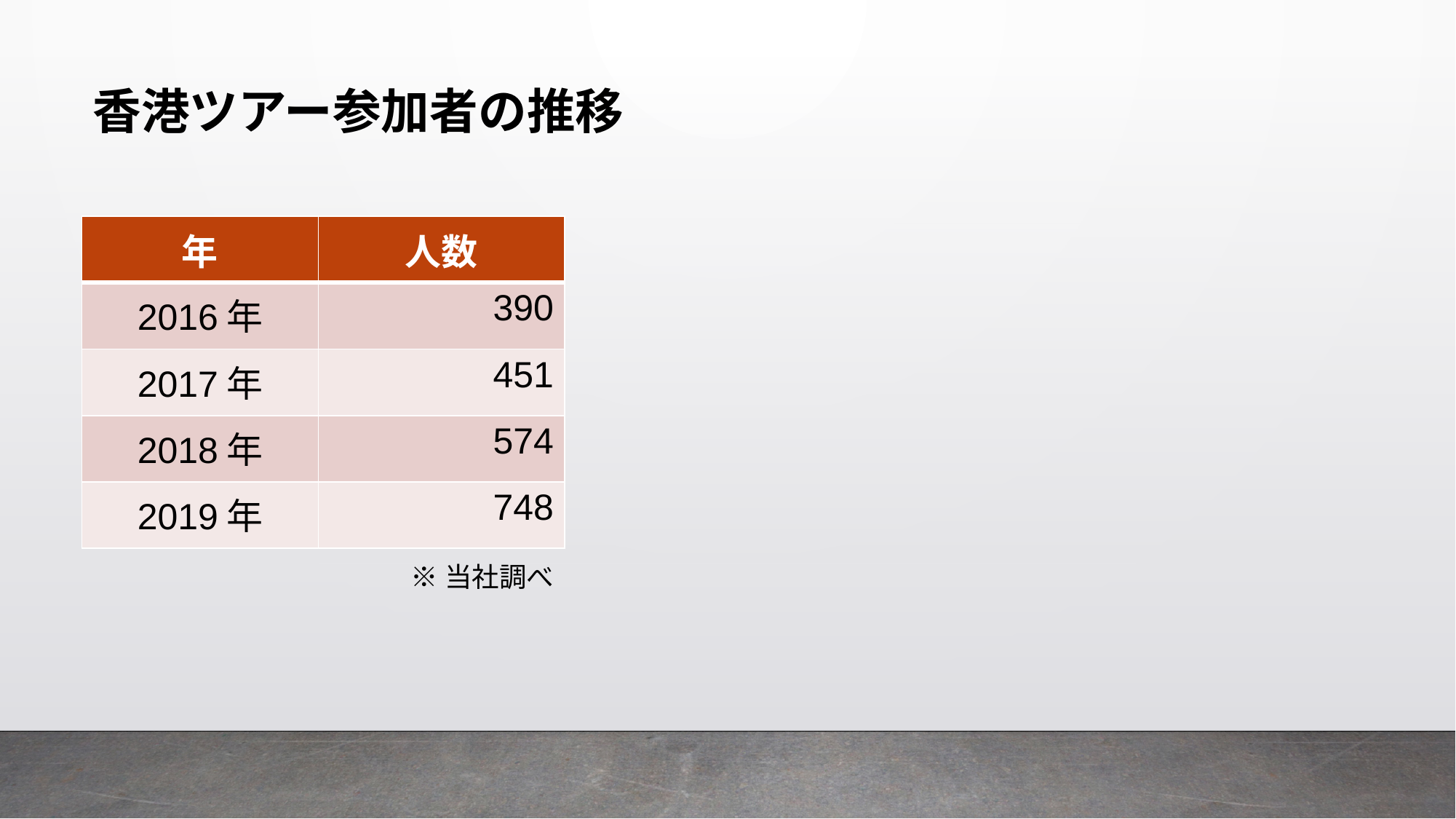

# 香港ツアー参加者の推移
| 年 | 人数 |
| --- | --- |
| 2016年 | 390 |
| 2017年 | 451 |
| 2018年 | 574 |
| 2019年 | 748 |

※当社調べ